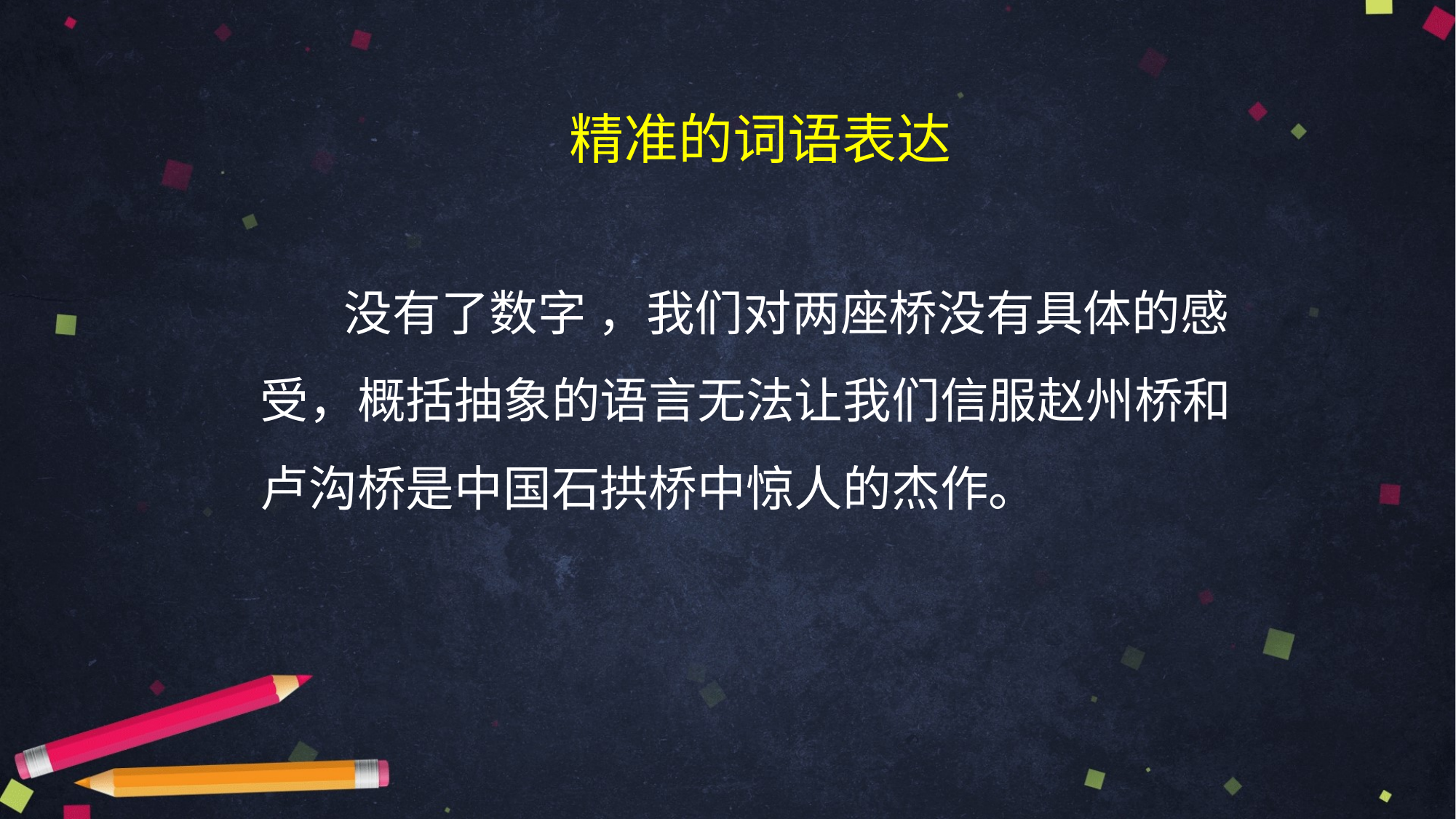

精准的词语表达
  没有了数字 ，我们对两座桥没有具体的感受，概括抽象的语言无法让我们信服赵州桥和卢沟桥是中国石拱桥中惊人的杰作。